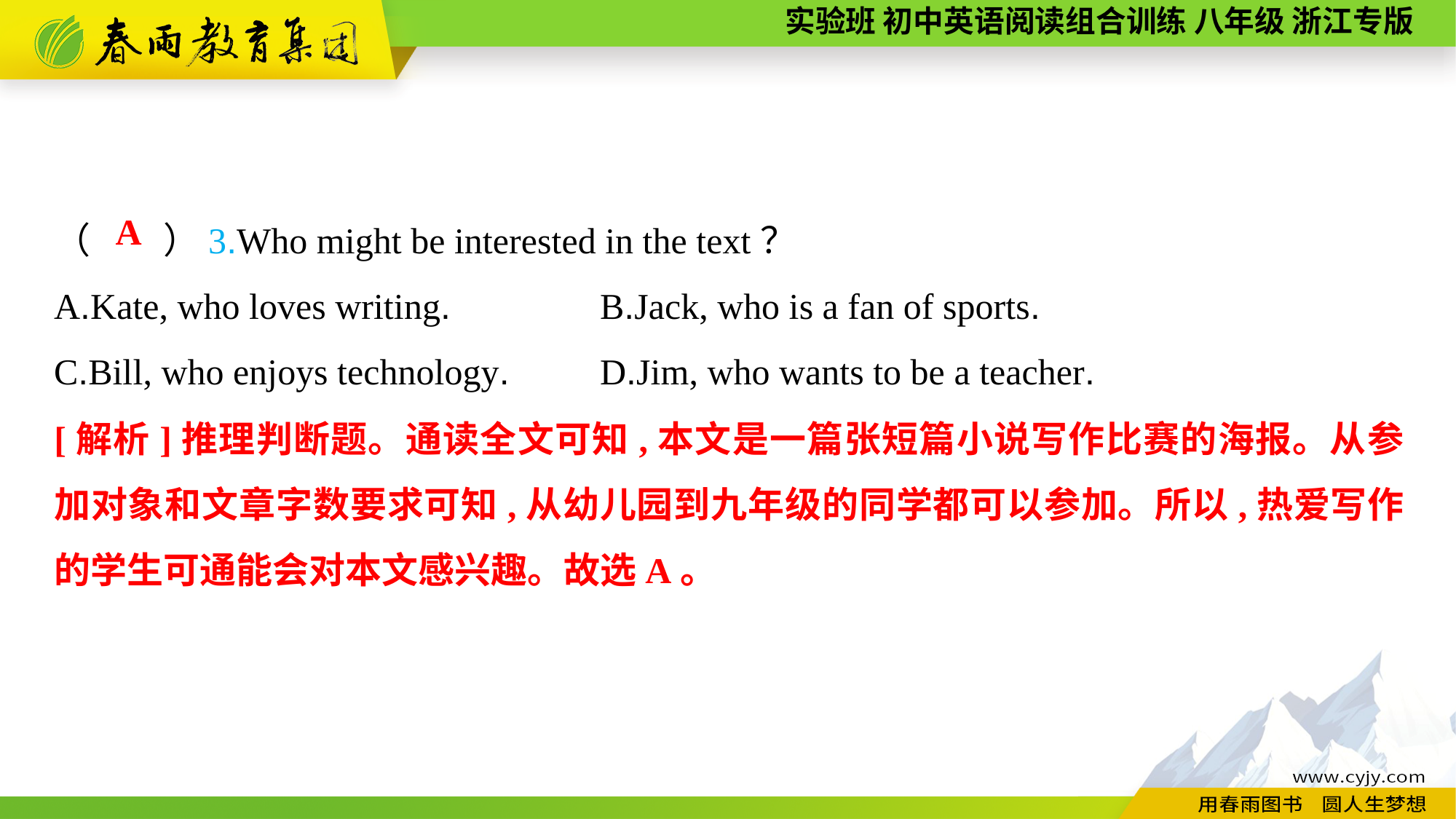

（　　）3.Who might be interested in the text？
A.Kate, who loves writing.		B.Jack, who is a fan of sports.
C.Bill, who enjoys technology.	D.Jim, who wants to be a teacher.
A
[解析]推理判断题。通读全文可知,本文是一篇张短篇小说写作比赛的海报。从参加对象和文章字数要求可知,从幼儿园到九年级的同学都可以参加。所以,热爱写作的学生可通能会对本文感兴趣。故选A。